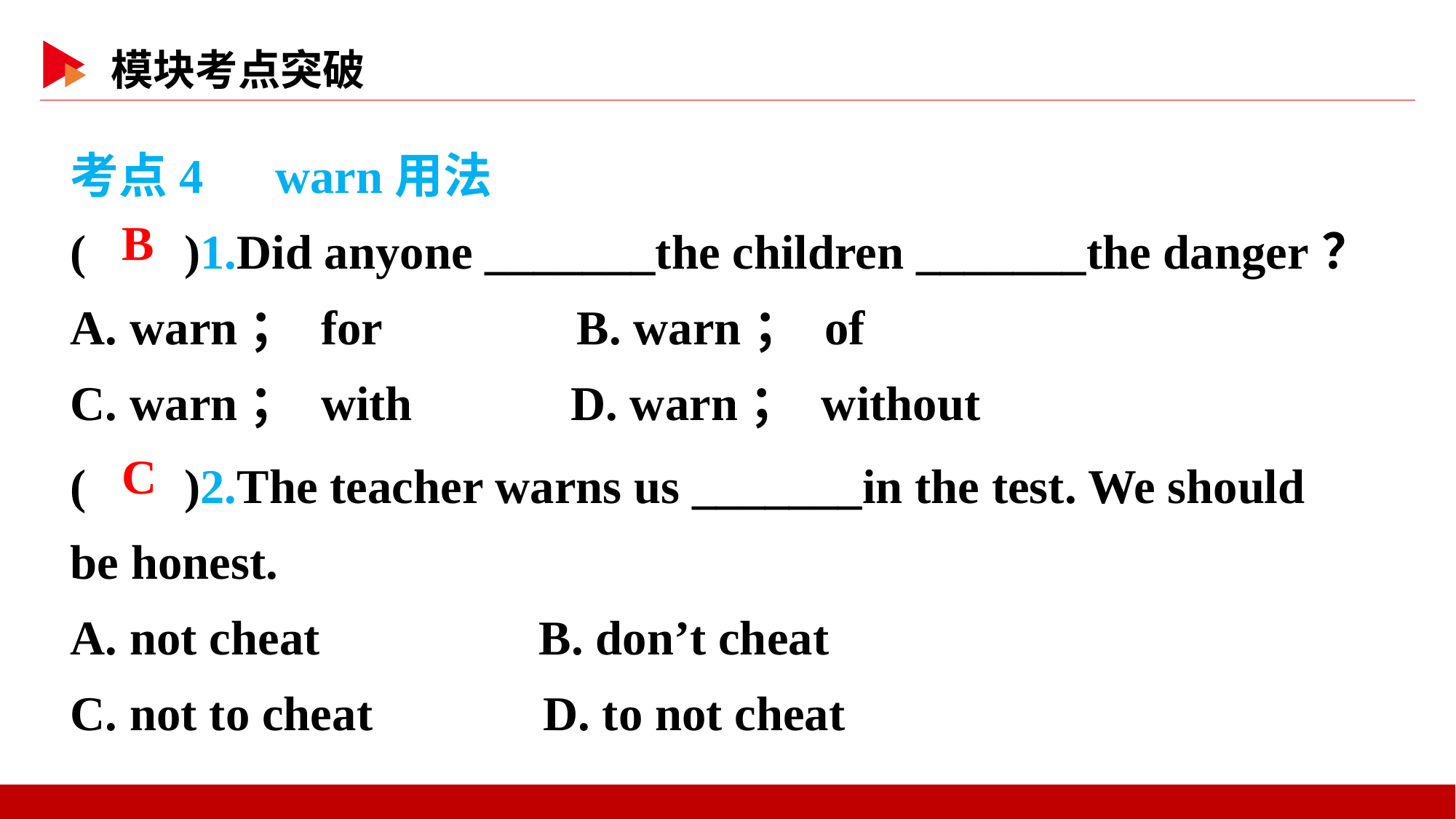

考点4　warn用法
(        )1.Did anyone _______the children _______the danger？
A. warn； for                B. warn； of
C. warn； with             D. warn； without
   B
(        )2.The teacher warns us _______in the test. We should be honest.
A. not cheat                  B. don’t cheat
C. not to cheat              D. to not cheat
   C